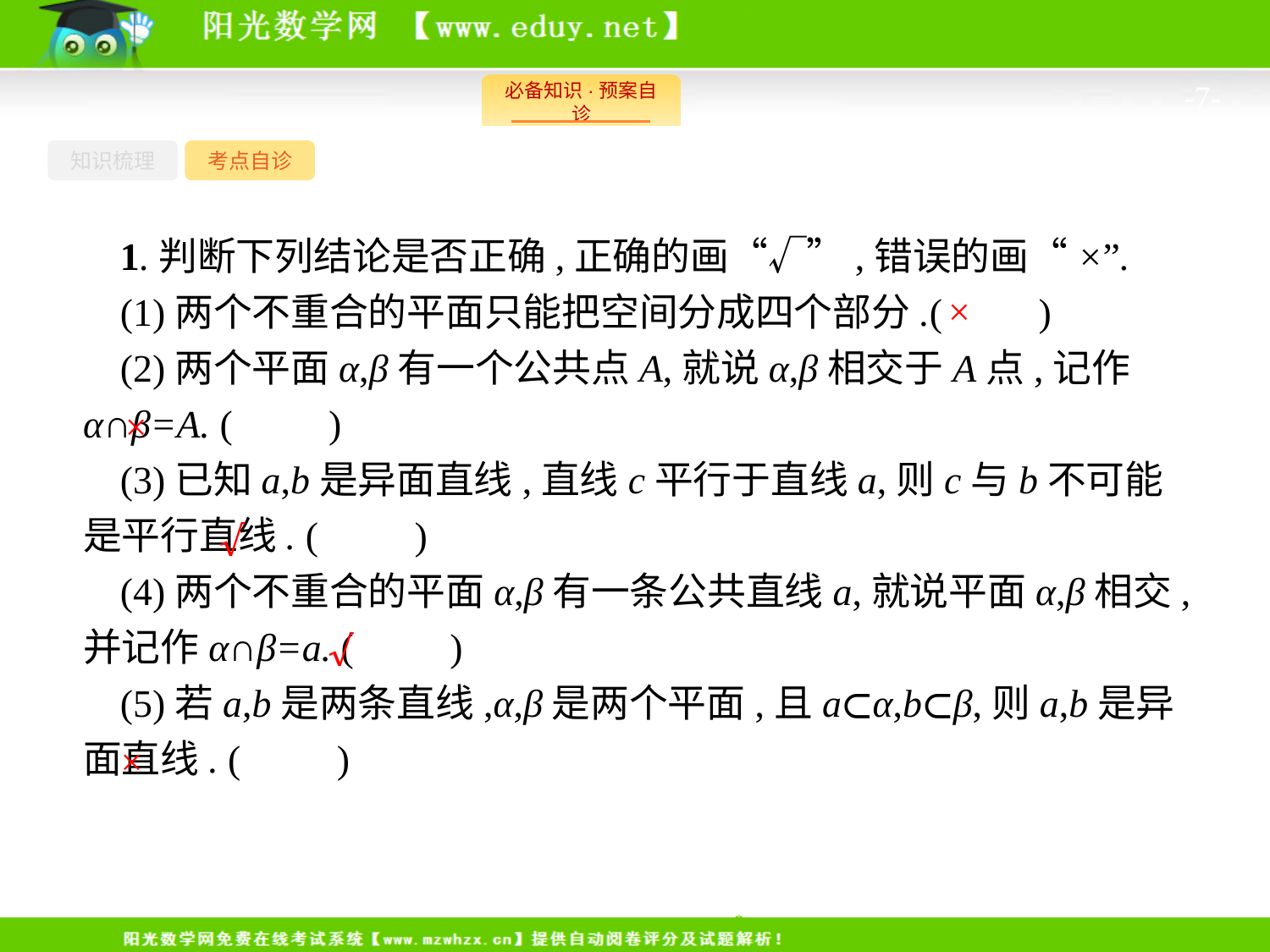

-7-
知识梳理
考点自诊
1.判断下列结论是否正确,正确的画“√”,错误的画“×”.
(1)两个不重合的平面只能把空间分成四个部分.(　　)
(2)两个平面α,β有一个公共点A,就说α,β相交于A点,记作α∩β=A. (　　)
(3)已知a,b是异面直线,直线c平行于直线a,则c与b不可能是平行直线. (　　)
(4)两个不重合的平面α,β有一条公共直线a,就说平面α,β相交,并记作α∩β=a. (　　)
(5)若a,b是两条直线,α,β是两个平面,且a⊂α,b⊂β,则a,b是异面直线. (　　)
×
×
√
√
×